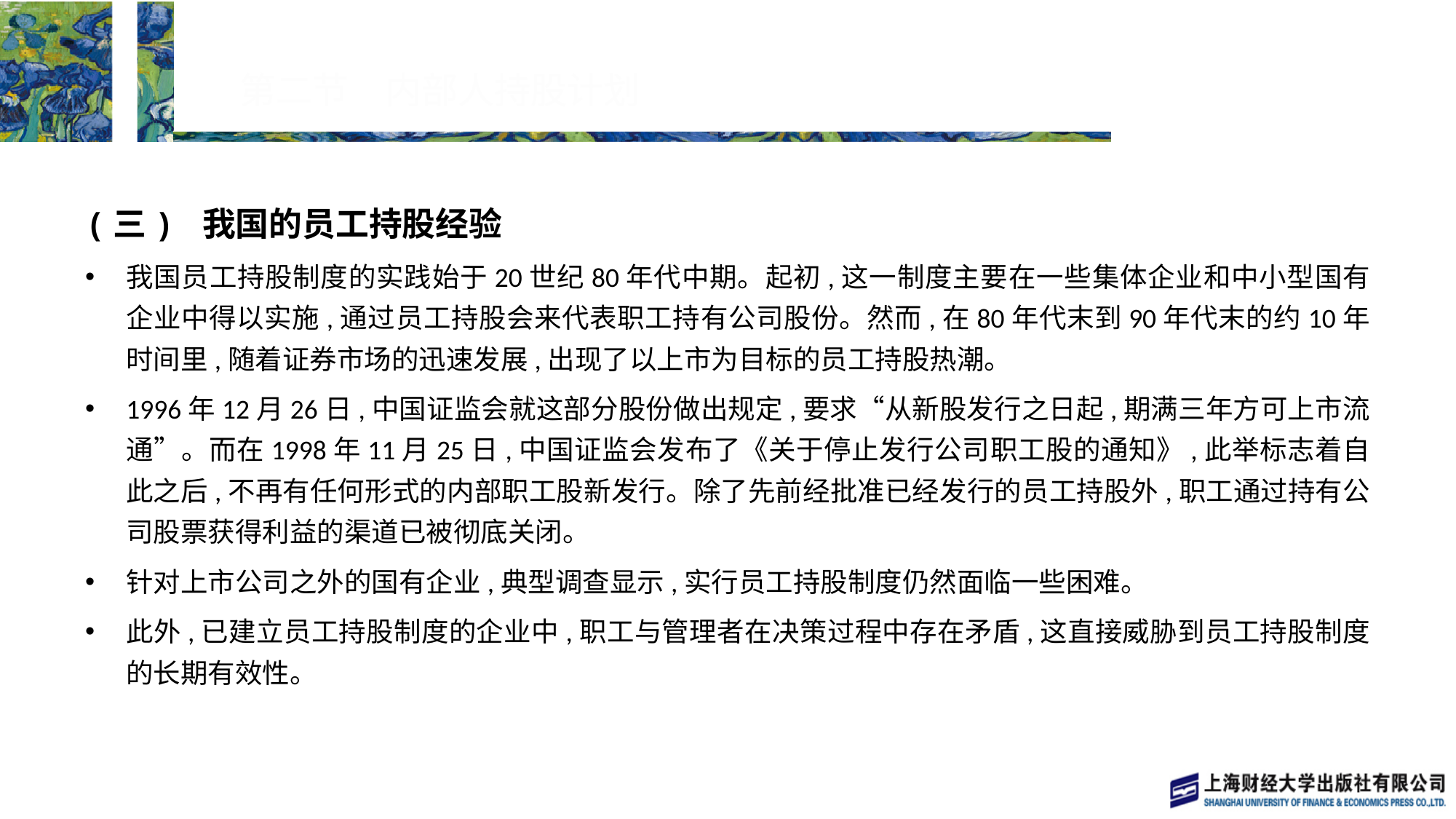

# 第二节　内部人持股计划
(三) 我国的员工持股经验
我国员工持股制度的实践始于20世纪80年代中期。起初,这一制度主要在一些集体企业和中小型国有企业中得以实施,通过员工持股会来代表职工持有公司股份。然而,在80年代末到90年代末的约10年时间里,随着证券市场的迅速发展,出现了以上市为目标的员工持股热潮。
1996年12月26日,中国证监会就这部分股份做出规定,要求“从新股发行之日起,期满三年方可上市流通”。而在1998年11月25日,中国证监会发布了《关于停止发行公司职工股的通知》,此举标志着自此之后,不再有任何形式的内部职工股新发行。除了先前经批准已经发行的员工持股外,职工通过持有公司股票获得利益的渠道已被彻底关闭。
针对上市公司之外的国有企业,典型调查显示,实行员工持股制度仍然面临一些困难。
此外,已建立员工持股制度的企业中,职工与管理者在决策过程中存在矛盾,这直接威胁到员工持股制度的长期有效性。